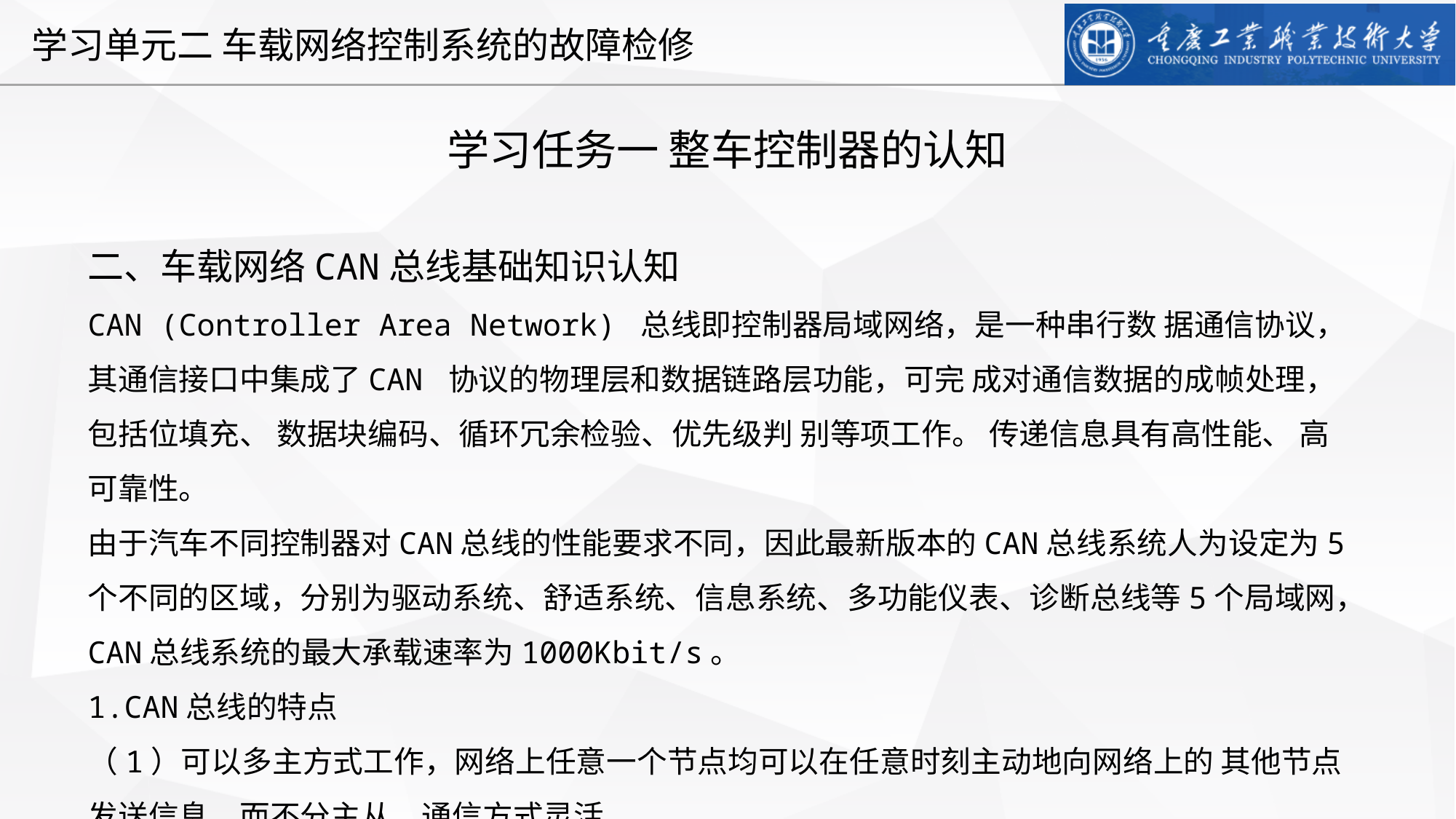

学习任务一 整车控制器的认知
二、车载网络CAN总线基础知识认知
CAN (Controller Area Network) 总线即控制器局域网络，是一种串行数 据通信协议，其通信接口中集成了CAN 协议的物理层和数据链路层功能，可完 成对通信数据的成帧处理，包括位填充、 数据块编码、循环冗余检验、优先级判 别等项工作。 传递信息具有高性能、 高可靠性。
由于汽车不同控制器对CAN总线的性能要求不同，因此最新版本的CAN总线系统人为设定为5个不同的区域，分别为驱动系统、舒适系统、信息系统、多功能仪表、诊断总线等5个局域网，CAN总线系统的最大承载速率为1000Kbit/s。
1.CAN总线的特点
（1）可以多主方式工作，网络上任意一个节点均可以在任意时刻主动地向网络上的 其他节点发送信息，而不分主从，通信方式灵活。